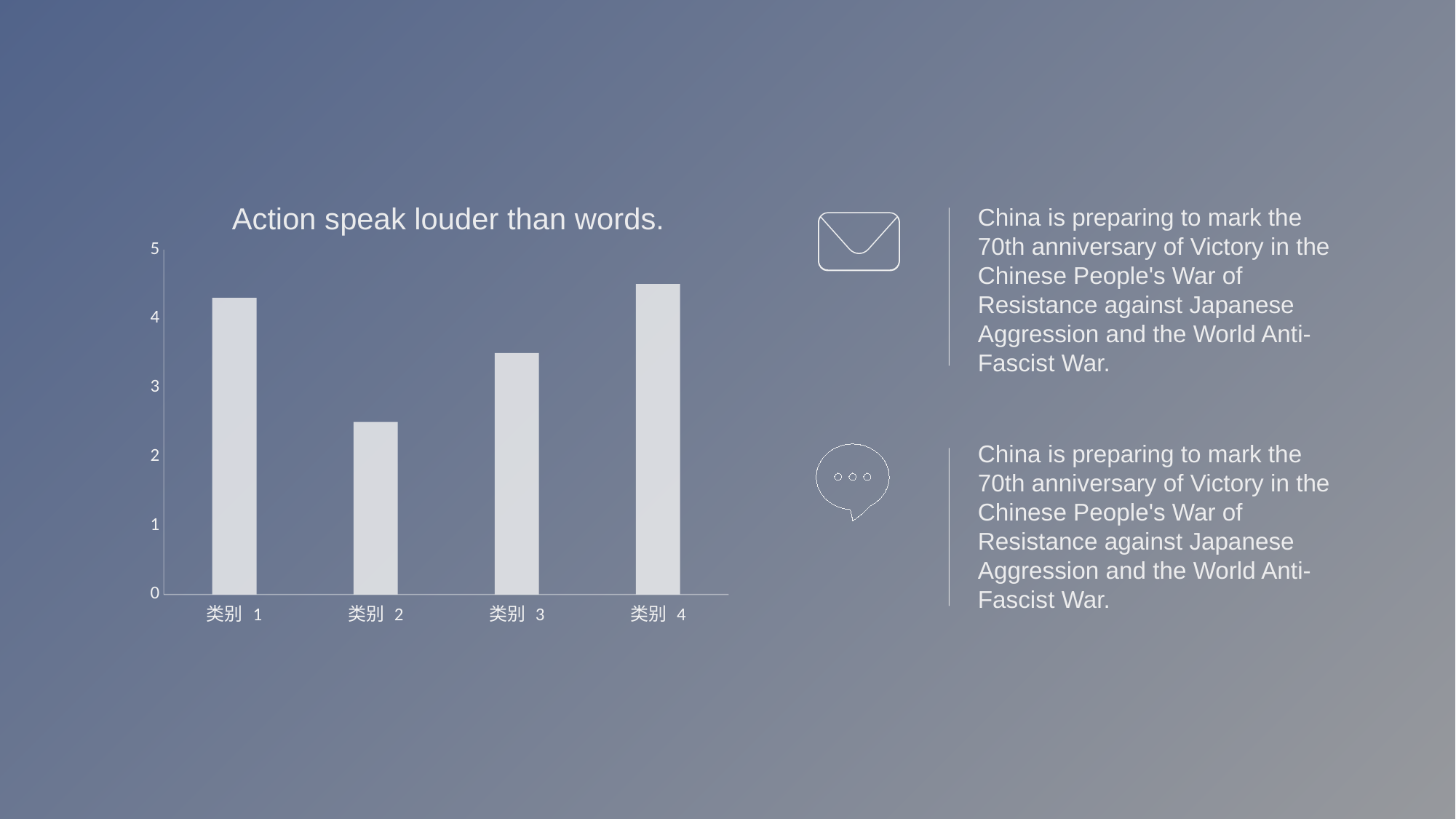

Action speak louder than words.
China is preparing to mark the 70th anniversary of Victory in the Chinese People's War of Resistance against Japanese Aggression and the World Anti-Fascist War.

### Chart

| Category | 系列 1 |
|---|---|
| 类别 1 | 4.3 |
| 类别 2 | 2.5 |
| 类别 3 | 3.5 |
| 类别 4 | 4.5 |
China is preparing to mark the 70th anniversary of Victory in the Chinese People's War of Resistance against Japanese Aggression and the World Anti-Fascist War.